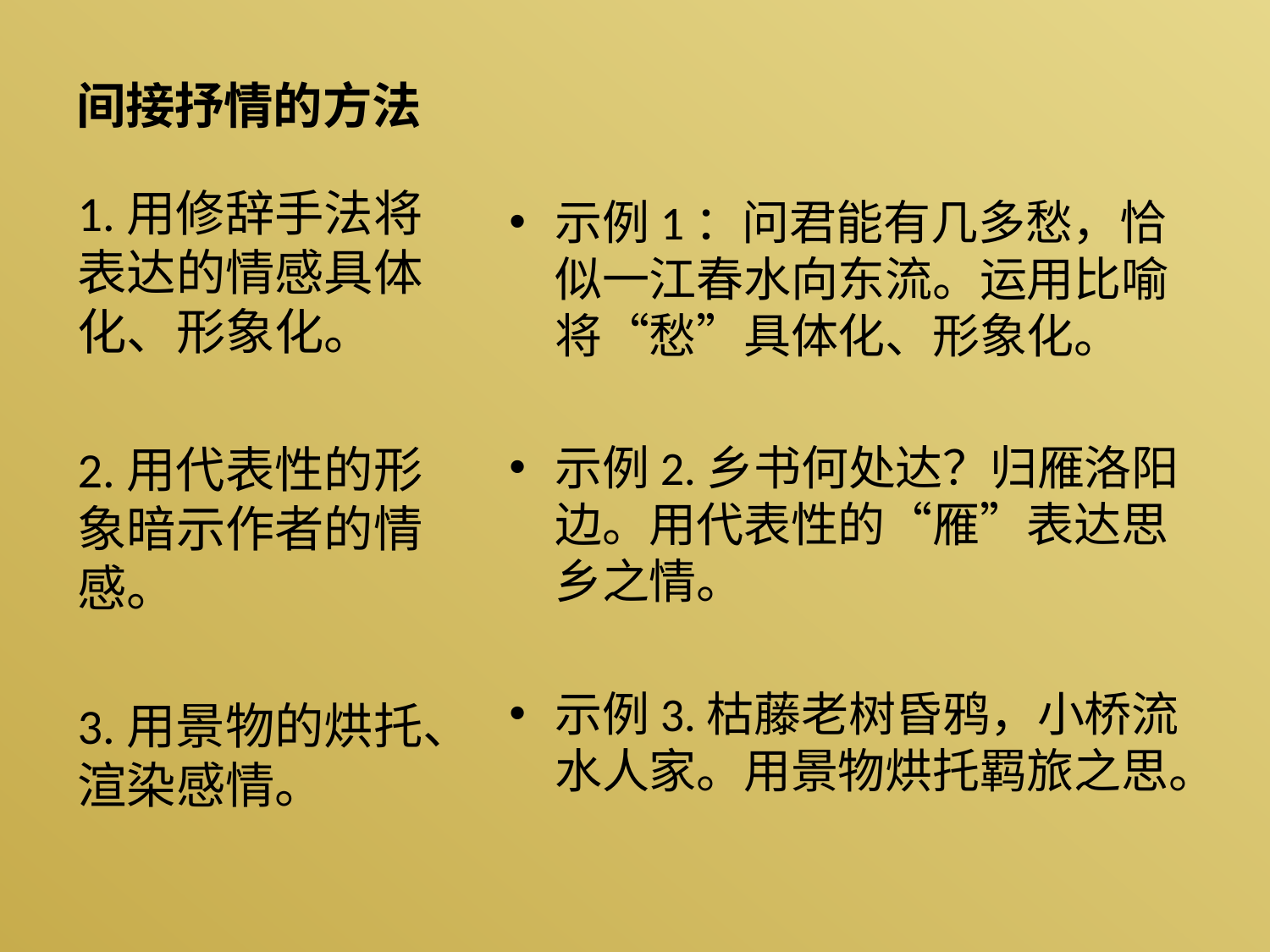

# 间接抒情的方法
1.用修辞手法将表达的情感具体化、形象化。

2.用代表性的形象暗示作者的情感。

3.用景物的烘托、渲染感情。
示例1：问君能有几多愁，恰似一江春水向东流。运用比喻将“愁”具体化、形象化。

示例2.乡书何处达？归雁洛阳边。用代表性的“雁”表达思乡之情。

示例3.枯藤老树昏鸦，小桥流水人家。用景物烘托羁旅之思。